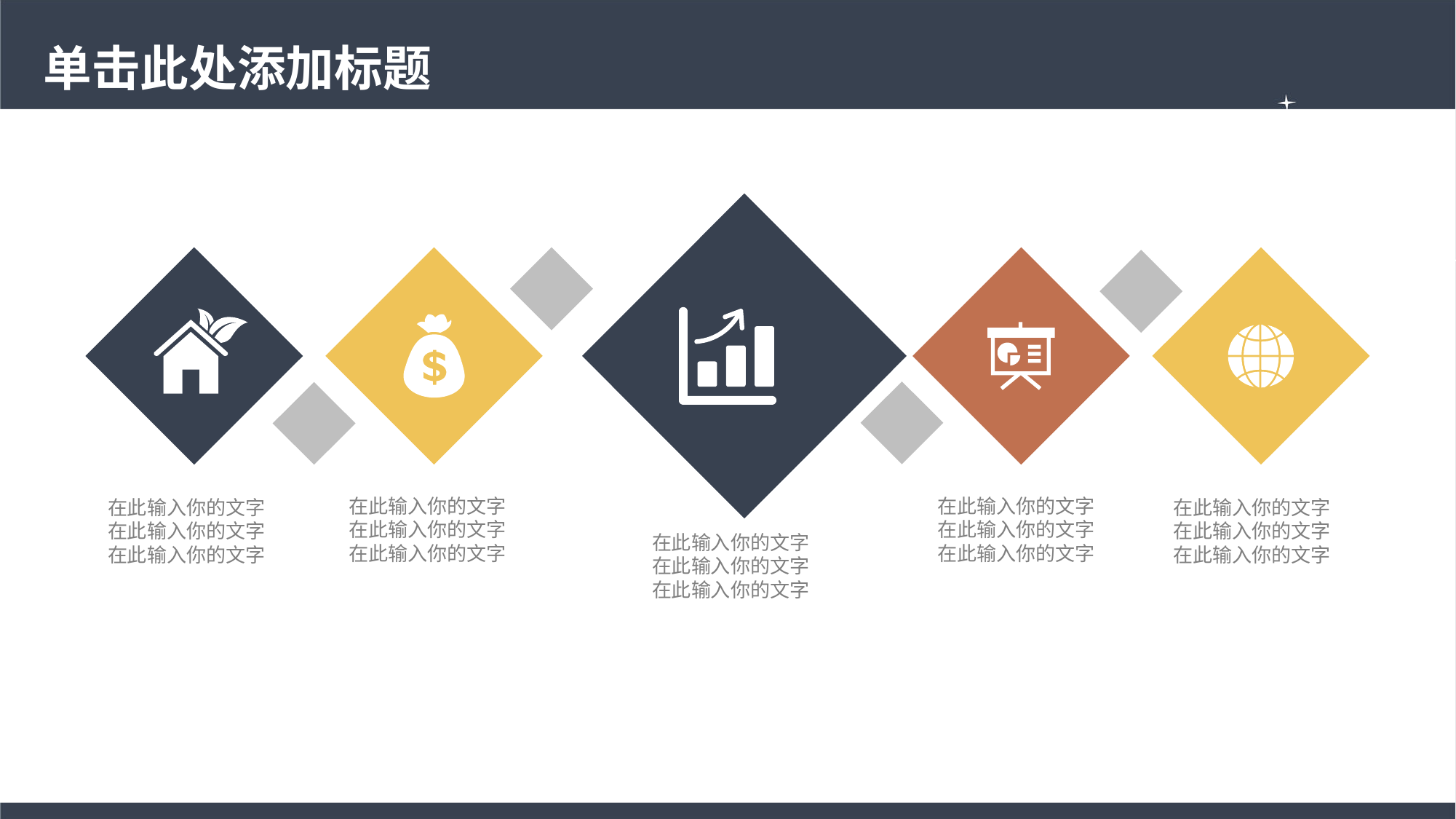

# 单击此处添加标题

在此输入你的文字
在此输入你的文字
在此输入你的文字
在此输入你的文字
在此输入你的文字
在此输入你的文字
在此输入你的文字
在此输入你的文字
在此输入你的文字
在此输入你的文字
在此输入你的文字
在此输入你的文字
在此输入你的文字
在此输入你的文字
在此输入你的文字